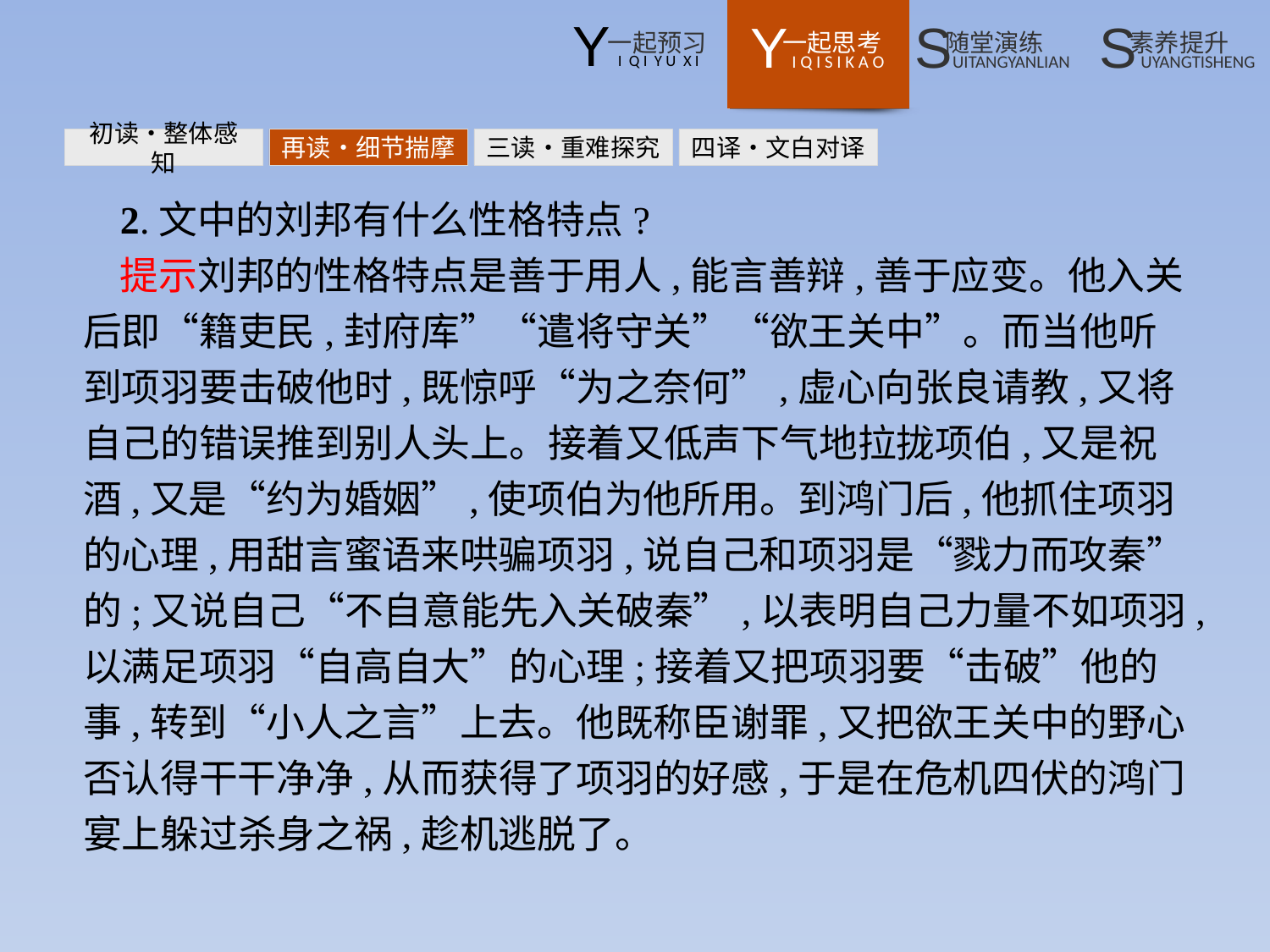

初读•整体感知
再读•细节揣摩
三读•重难探究
四译•文白对译
2.文中的刘邦有什么性格特点?
提示刘邦的性格特点是善于用人,能言善辩,善于应变。他入关后即“籍吏民,封府库”“遣将守关”“欲王关中”。而当他听到项羽要击破他时,既惊呼“为之奈何”,虚心向张良请教,又将自己的错误推到别人头上。接着又低声下气地拉拢项伯,又是祝酒,又是“约为婚姻”,使项伯为他所用。到鸿门后,他抓住项羽的心理,用甜言蜜语来哄骗项羽,说自己和项羽是“戮力而攻秦”的;又说自己“不自意能先入关破秦”,以表明自己力量不如项羽,以满足项羽“自高自大”的心理;接着又把项羽要“击破”他的事,转到“小人之言”上去。他既称臣谢罪,又把欲王关中的野心否认得干干净净,从而获得了项羽的好感,于是在危机四伏的鸿门宴上躲过杀身之祸,趁机逃脱了。